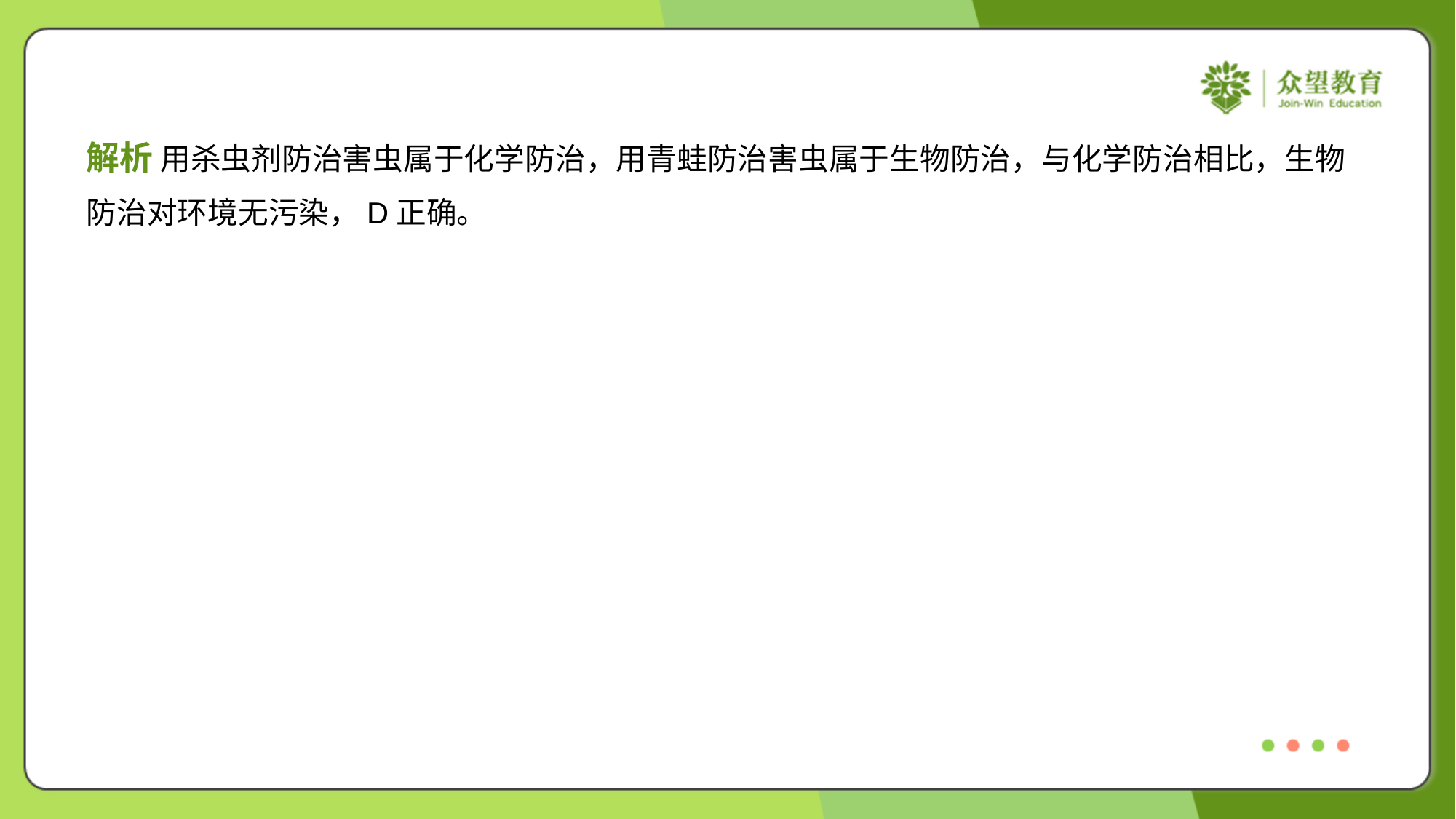

解析 用杀虫剂防治害虫属于化学防治，用青蛙防治害虫属于生物防治，与化学防治相比，生物
防治对环境无污染，D正确。